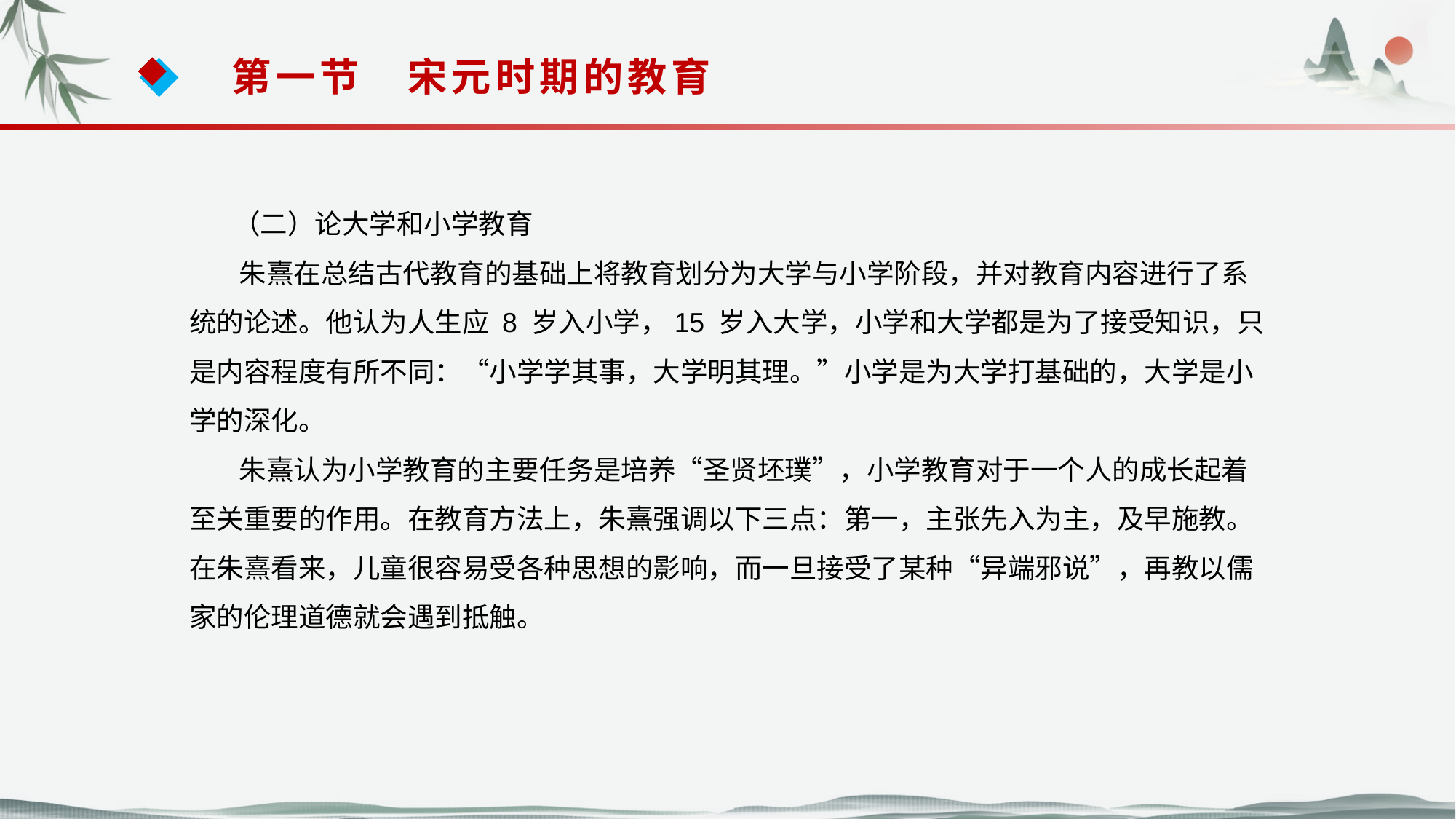

第一节　宋元时期的教育

      （二）论大学和小学教育
       朱熹在总结古代教育的基础上将教育划分为大学与小学阶段，并对教育内容进行了系统的论述。他认为人生应 8 岁入小学，15 岁入大学，小学和大学都是为了接受知识，只是内容程度有所不同：“小学学其事，大学明其理。”小学是为大学打基础的，大学是小学的深化。
       朱熹认为小学教育的主要任务是培养“圣贤坯璞”，小学教育对于一个人的成长起着至关重要的作用。在教育方法上，朱熹强调以下三点：第一，主张先入为主，及早施教。在朱熹看来，儿童很容易受各种思想的影响，而一旦接受了某种“异端邪说”，再教以儒家的伦理道德就会遇到抵触。